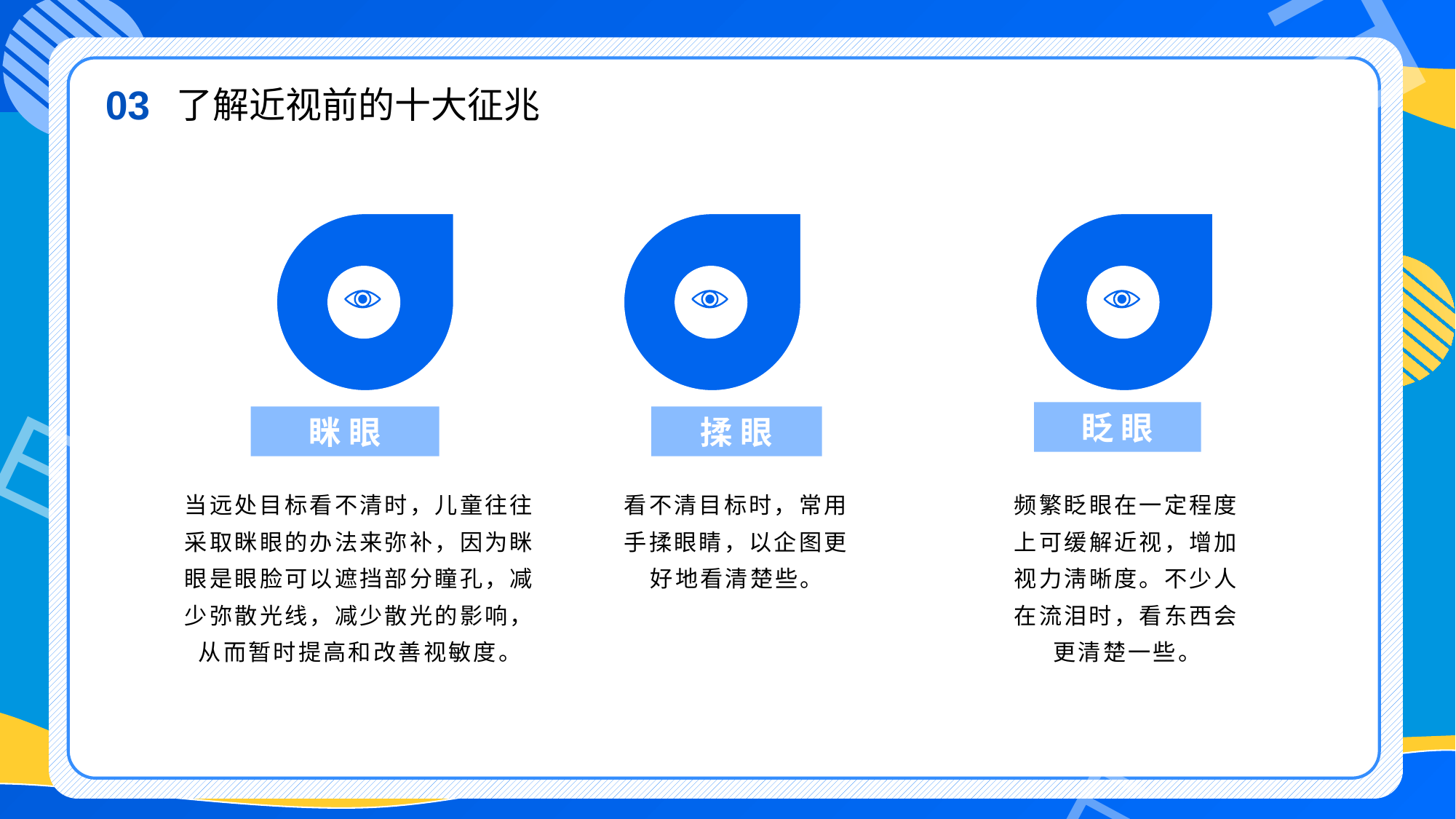

03
了解近视前的十大征兆

眨 眼
眯 眼
揉 眼
当远处目标看不清时，儿童往往采取眯眼的办法来弥补，因为眯眼是眼脸可以遮挡部分瞳孔，减少弥散光线，减少散光的影响，从而暂时提高和改善视敏度。
看不清目标时，常用手揉眼睛，以企图更好地看清楚些。
频繁眨眼在一定程度上可缓解近视，增加视力淸晰度。不少人在流泪时，看东西会更清楚一些。